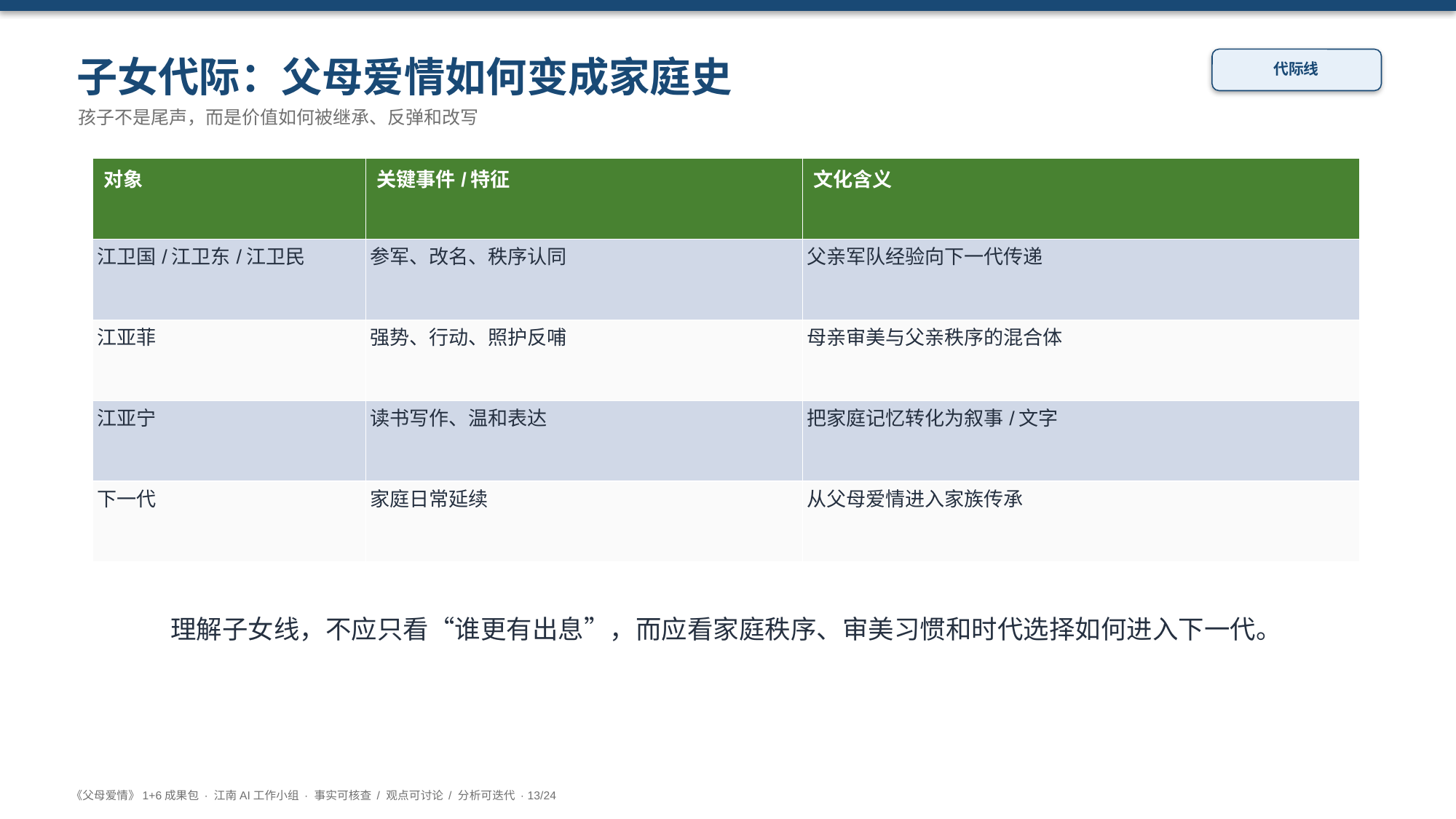

子女代际：父母爱情如何变成家庭史

代际线
孩子不是尾声，而是价值如何被继承、反弹和改写
| 对象 | 关键事件/特征 | 文化含义 |
| --- | --- | --- |
| 江卫国/江卫东/江卫民 | 参军、改名、秩序认同 | 父亲军队经验向下一代传递 |
| 江亚菲 | 强势、行动、照护反哺 | 母亲审美与父亲秩序的混合体 |
| 江亚宁 | 读书写作、温和表达 | 把家庭记忆转化为叙事/文字 |
| 下一代 | 家庭日常延续 | 从父母爱情进入家族传承 |
理解子女线，不应只看“谁更有出息”，而应看家庭秩序、审美习惯和时代选择如何进入下一代。
《父母爱情》1+6成果包 · 江南AI工作小组 · 事实可核查 / 观点可讨论 / 分析可迭代 · 13/24